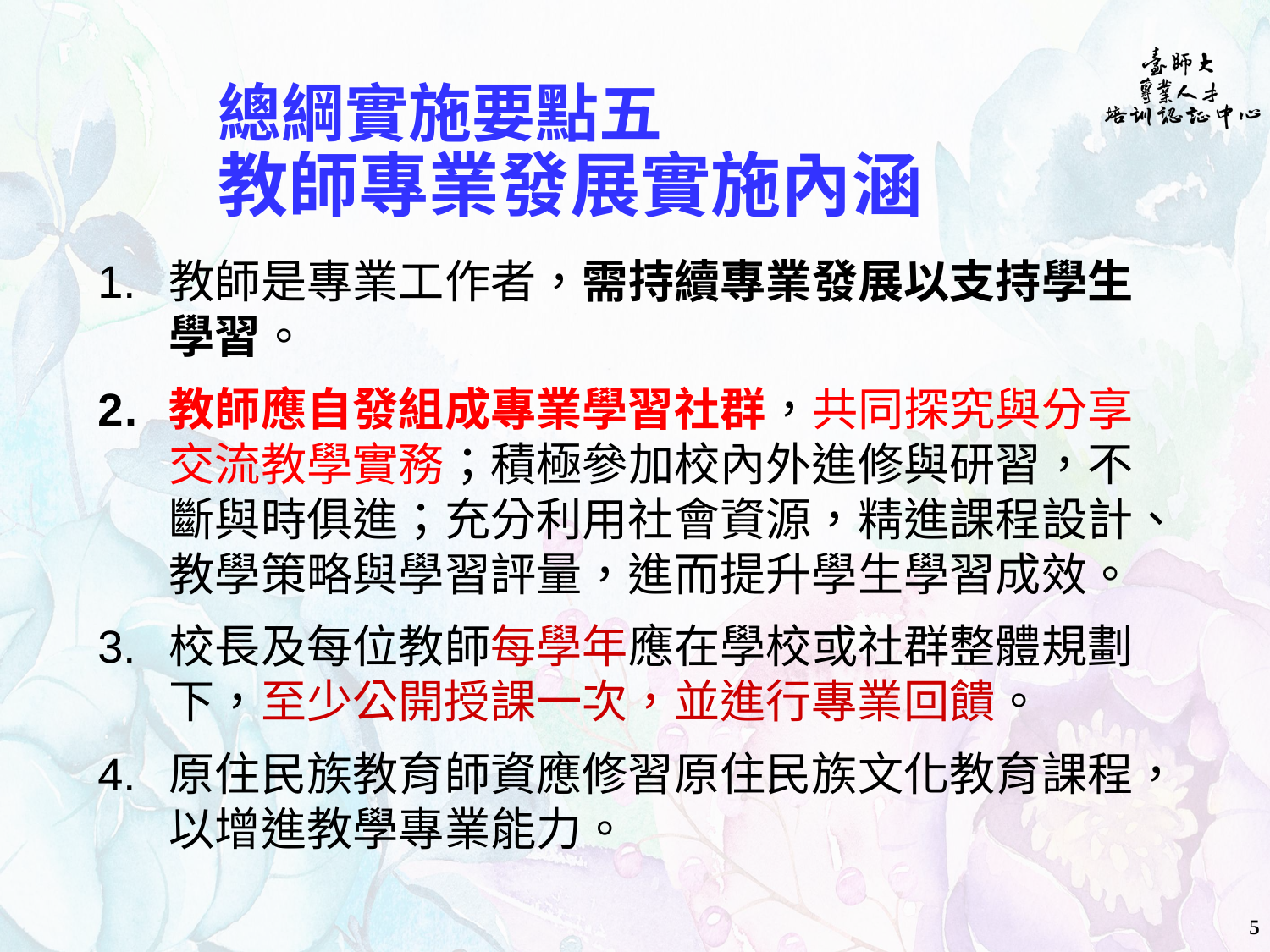

# 總綱實施要點五 教師專業發展實施內涵
教師是專業工作者，需持續專業發展以支持學生學習。
教師應自發組成專業學習社群，共同探究與分享交流教學實務；積極參加校內外進修與研習，不斷與時俱進；充分利用社會資源，精進課程設計、教學策略與學習評量，進而提升學生學習成效。
校長及每位教師每學年應在學校或社群整體規劃下，至少公開授課一次，並進行專業回饋。
原住民族教育師資應修習原住民族文化教育課程，以增進教學專業能力。
5